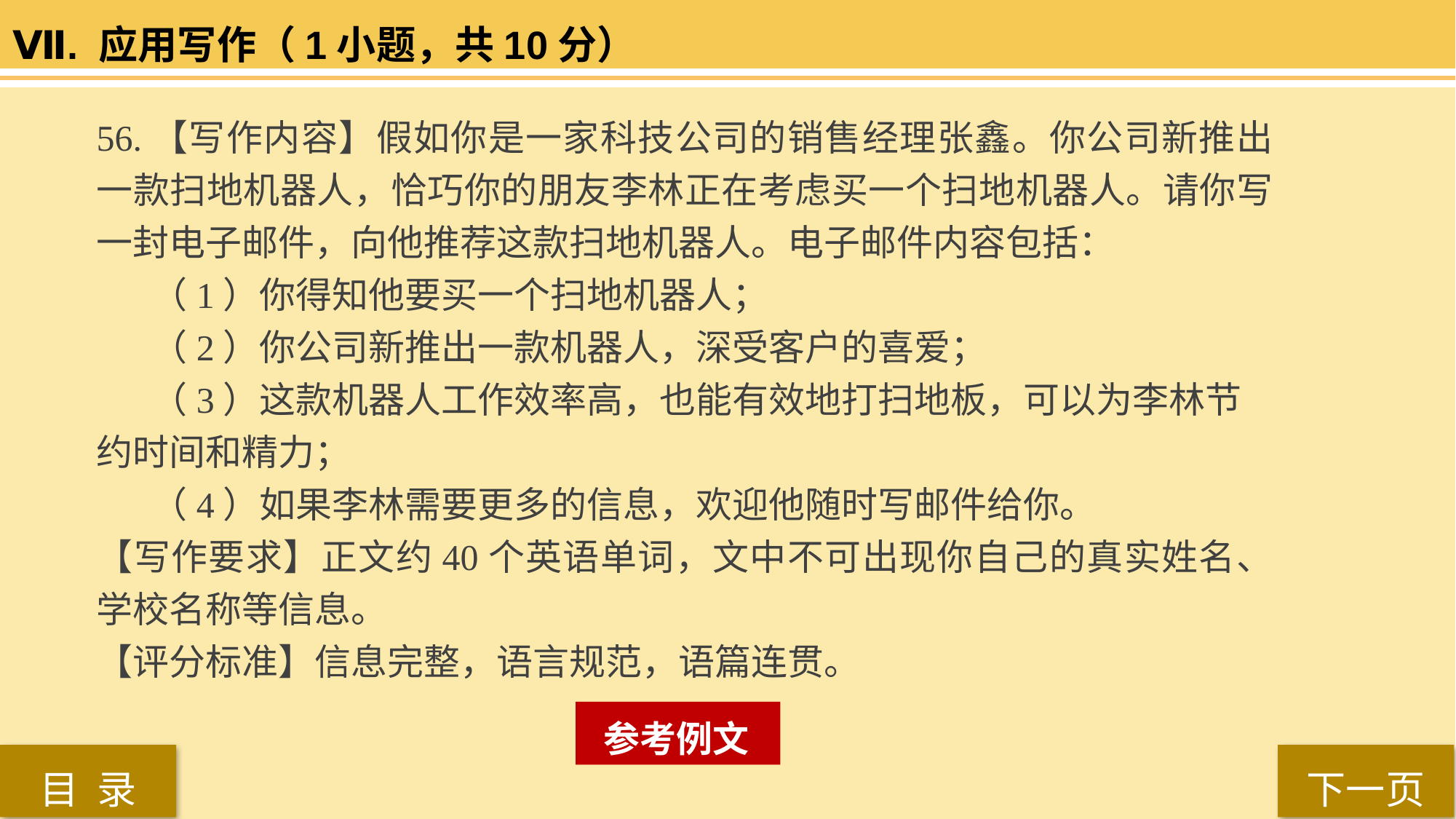

Ⅶ. 应用写作（1小题，共10分）
56.【写作内容】假如你是一家科技公司的销售经理张鑫。你公司新推出一款扫地机器人，恰巧你的朋友李林正在考虑买一个扫地机器人。请你写一封电子邮件，向他推荐这款扫地机器人。电子邮件内容包括：
（1）你得知他要买一个扫地机器人；
（2）你公司新推出一款机器人，深受客户的喜爱；
（3）这款机器人工作效率高，也能有效地打扫地板，可以为李林节
约时间和精力；
（4）如果李林需要更多的信息，欢迎他随时写邮件给你。
【写作要求】正文约40个英语单词，文中不可出现你自己的真实姓名、学校名称等信息。
【评分标准】信息完整，语言规范，语篇连贯。
 参考例文